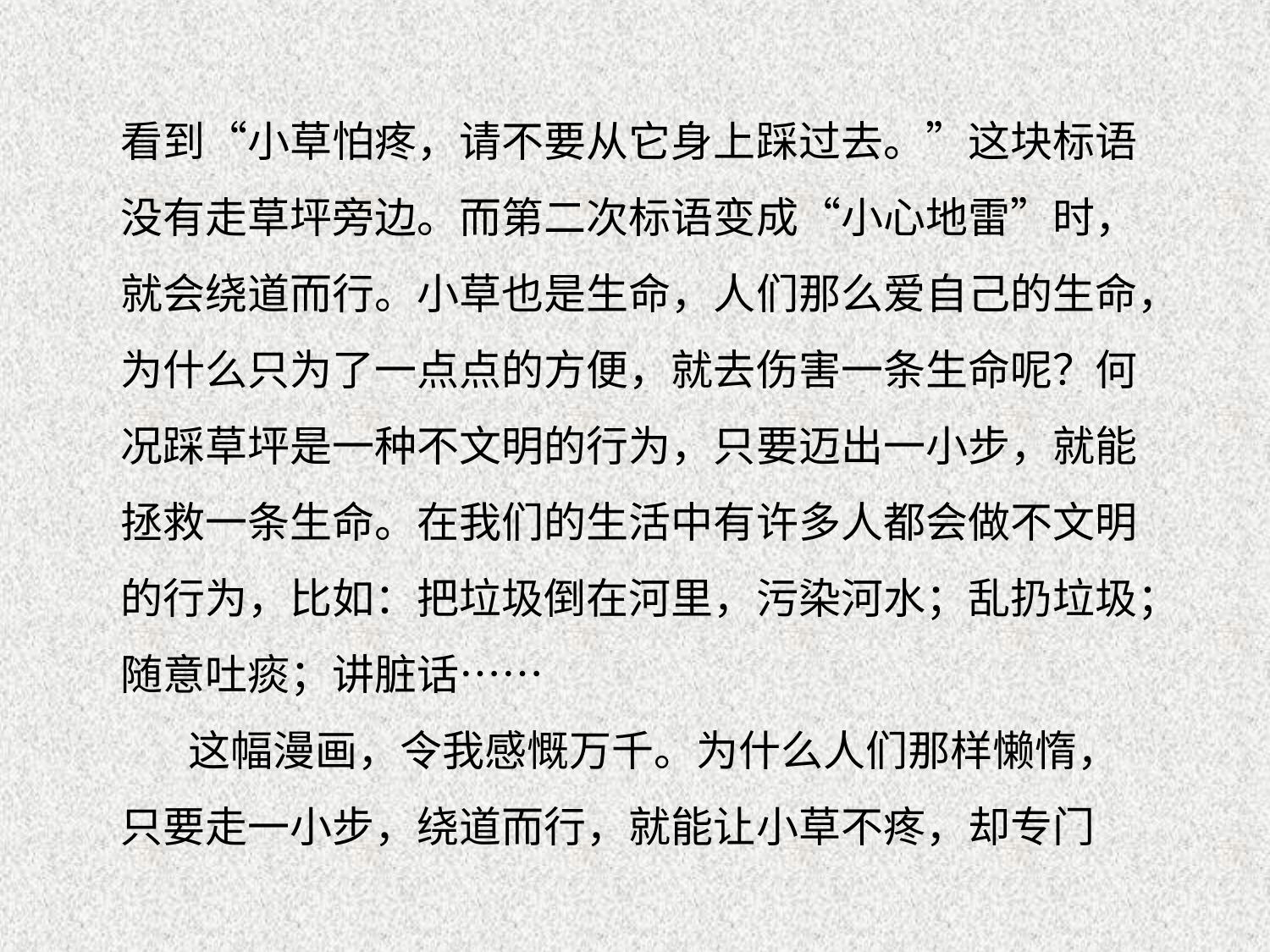

看到“小草怕疼，请不要从它身上踩过去。”这块标语没有走草坪旁边。而第二次标语变成“小心地雷”时，就会绕道而行。小草也是生命，人们那么爱自己的生命，为什么只为了一点点的方便，就去伤害一条生命呢？何况踩草坪是一种不文明的行为，只要迈出一小步，就能拯救一条生命。在我们的生活中有许多人都会做不文明的行为，比如：把垃圾倒在河里，污染河水；乱扔垃圾；随意吐痰；讲脏话……
      这幅漫画，令我感慨万千。为什么人们那样懒惰，只要走一小步，绕道而行，就能让小草不疼，却专门